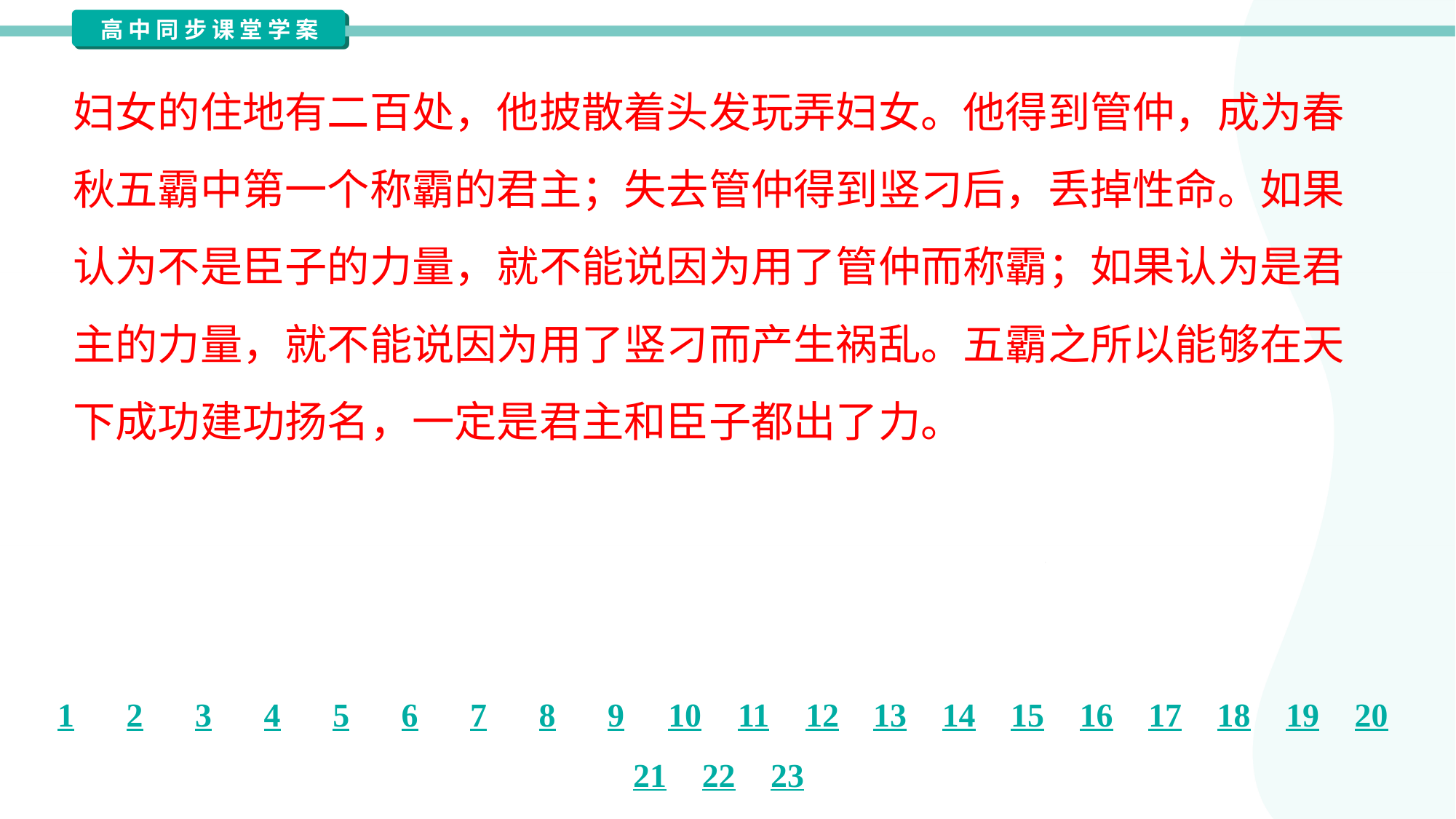

妇女的住地有二百处，他披散着头发玩弄妇女。他得到管仲，成为春
秋五霸中第一个称霸的君主；失去管仲得到竖刁后，丢掉性命。如果
认为不是臣子的力量，就不能说因为用了管仲而称霸；如果认为是君
主的力量，就不能说因为用了竖刁而产生祸乱。五霸之所以能够在天
下成功建功扬名，一定是君主和臣子都出了力。